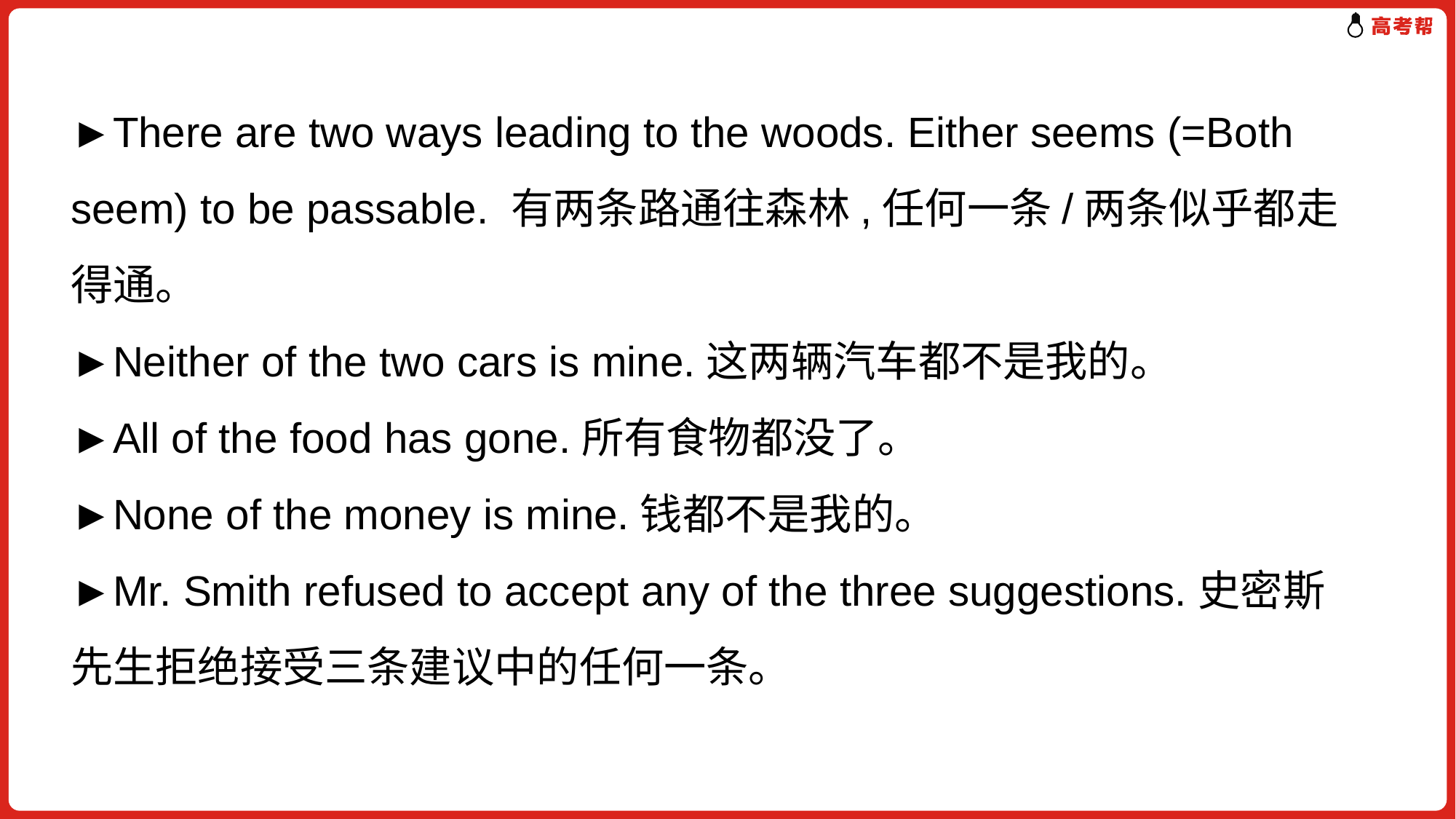

►There are two ways leading to the woods. Either seems (=Both seem) to be passable. 有两条路通往森林,任何一条/两条似乎都走得通。
►Neither of the two cars is mine.这两辆汽车都不是我的。
►All of the food has gone.所有食物都没了。
►None of the money is mine.钱都不是我的。
►Mr. Smith refused to accept any of the three suggestions.史密斯先生拒绝接受三条建议中的任何一条。